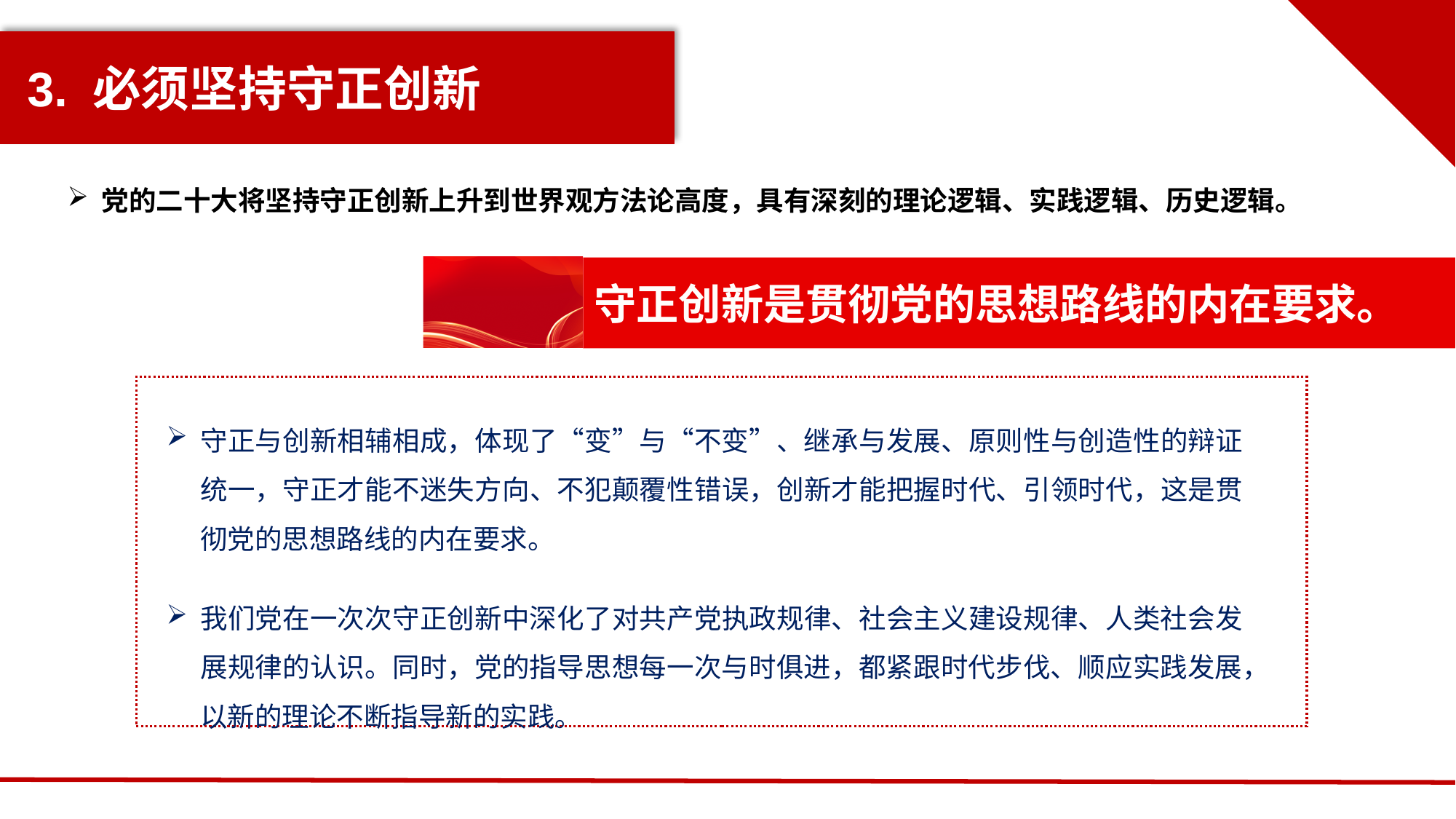

# 3. 必须坚持守正创新
党的二十大将坚持守正创新上升到世界观方法论高度，具有深刻的理论逻辑、实践逻辑、历史逻辑。

守正创新是贯彻党的思想路线的内在要求。

守正与创新相辅相成，体现了“变”与“不变”、继承与发展、原则性与创造性的辩证统一，守正才能不迷失方向、不犯颠覆性错误，创新才能把握时代、引领时代，这是贯彻党的思想路线的内在要求。
我们党在一次次守正创新中深化了对共产党执政规律、社会主义建设规律、人类社会发展规律的认识。同时，党的指导思想每一次与时俱进，都紧跟时代步伐、顺应实践发展，以新的理论不断指导新的实践。